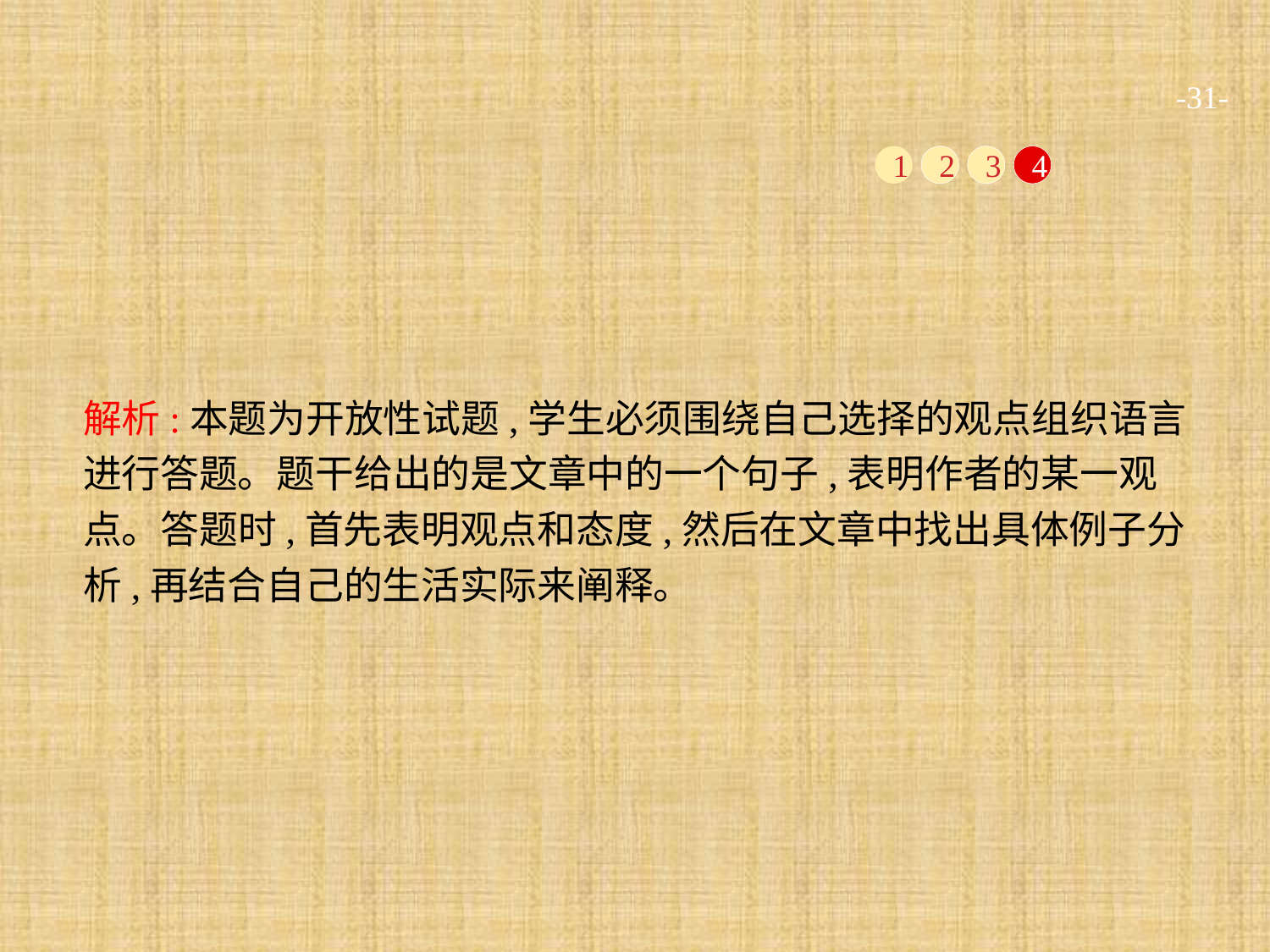

-31-
1
2
3
4
解析:本题为开放性试题,学生必须围绕自己选择的观点组织语言进行答题。题干给出的是文章中的一个句子,表明作者的某一观点。答题时,首先表明观点和态度,然后在文章中找出具体例子分析,再结合自己的生活实际来阐释。